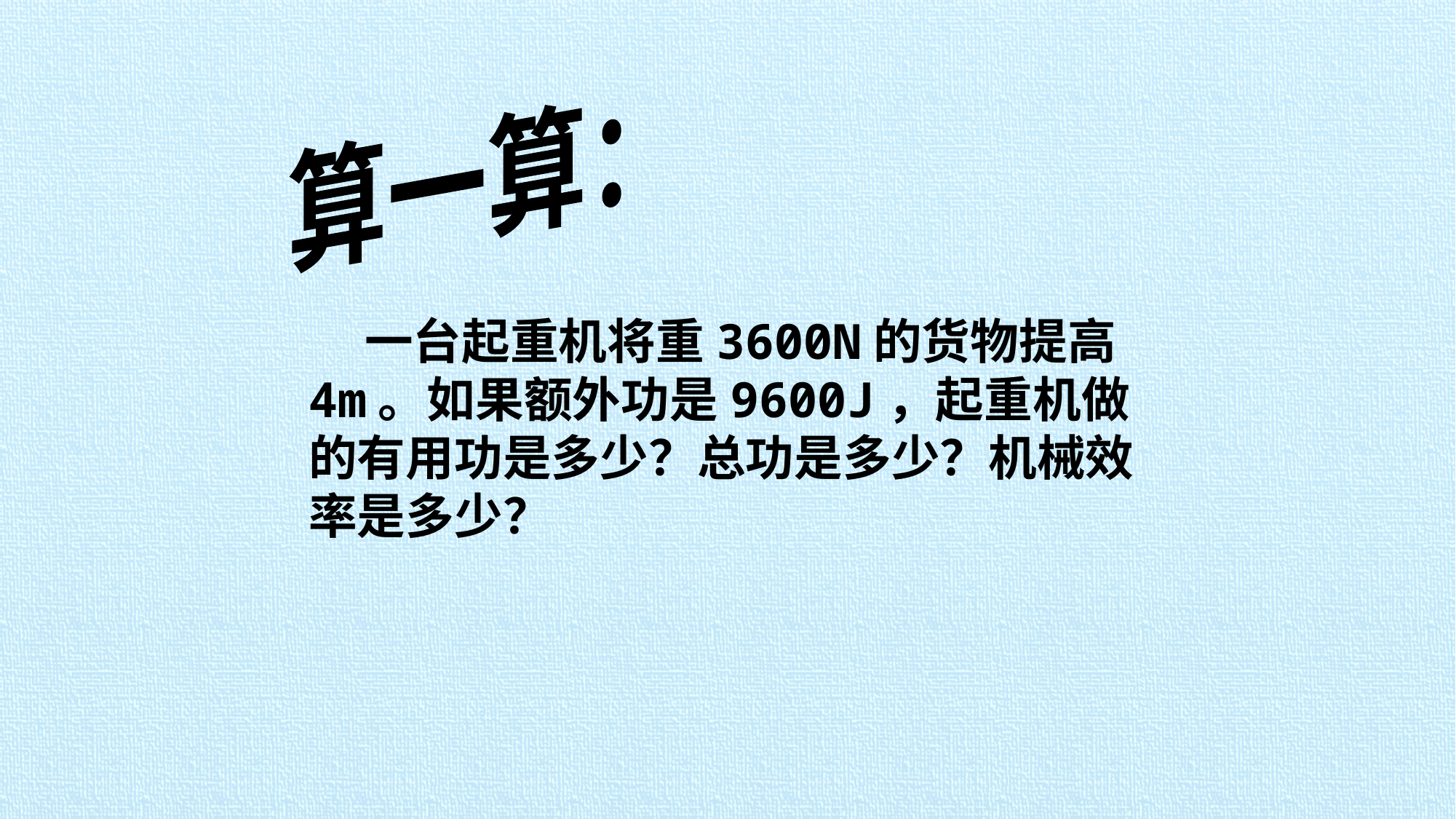

算一算：
    一台起重机将重3600N的货物提高4m。如果额外功是9600J，起重机做的有用功是多少？总功是多少？机械效率是多少？